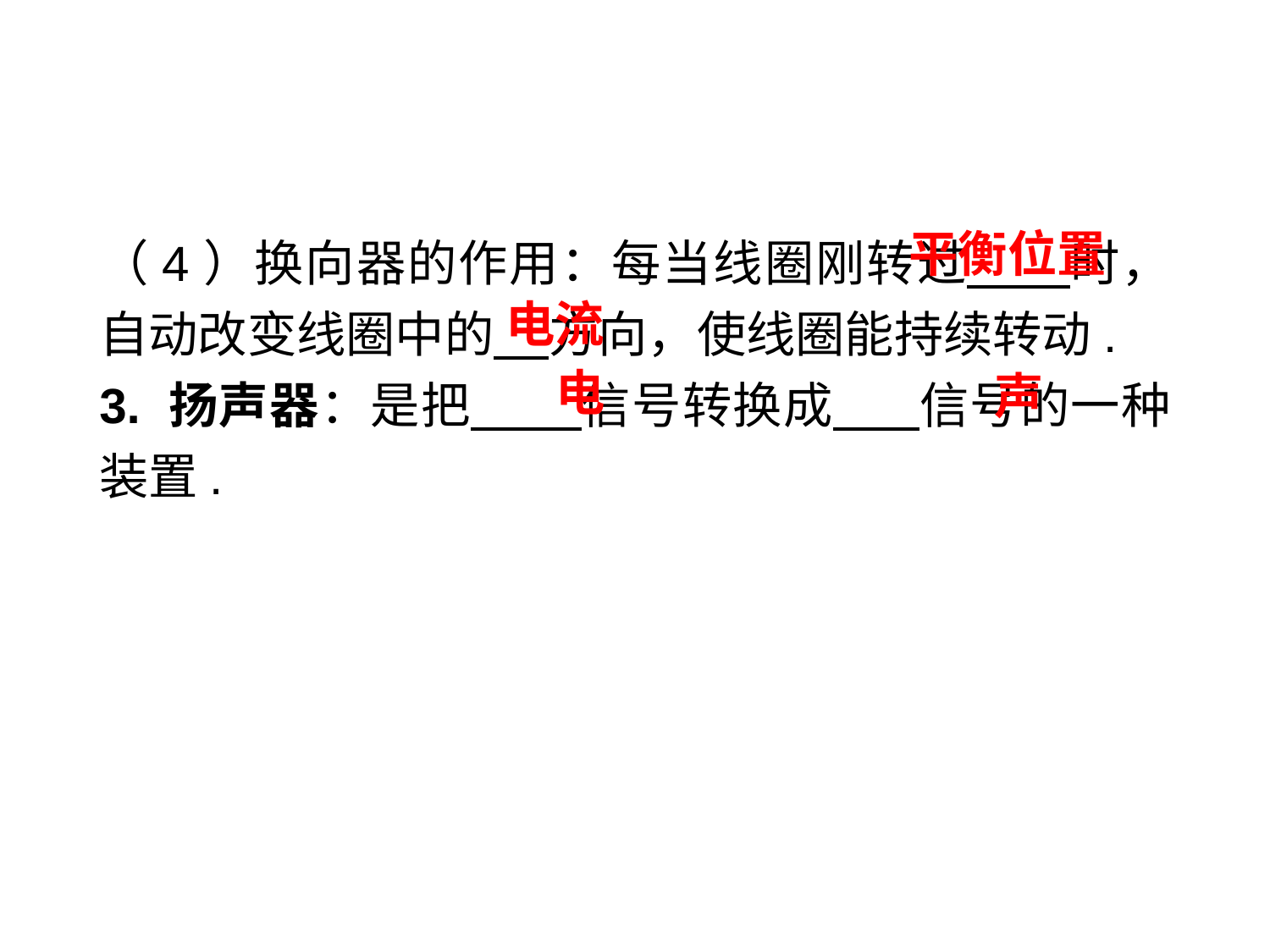

平衡位置
（4）换向器的作用：每当线圈刚转过        时，自动改变线圈中的     方向，使线圈能持续转动.
3. 扬声器：是把         信号转换成       信号的一种装置.
电流
电
声